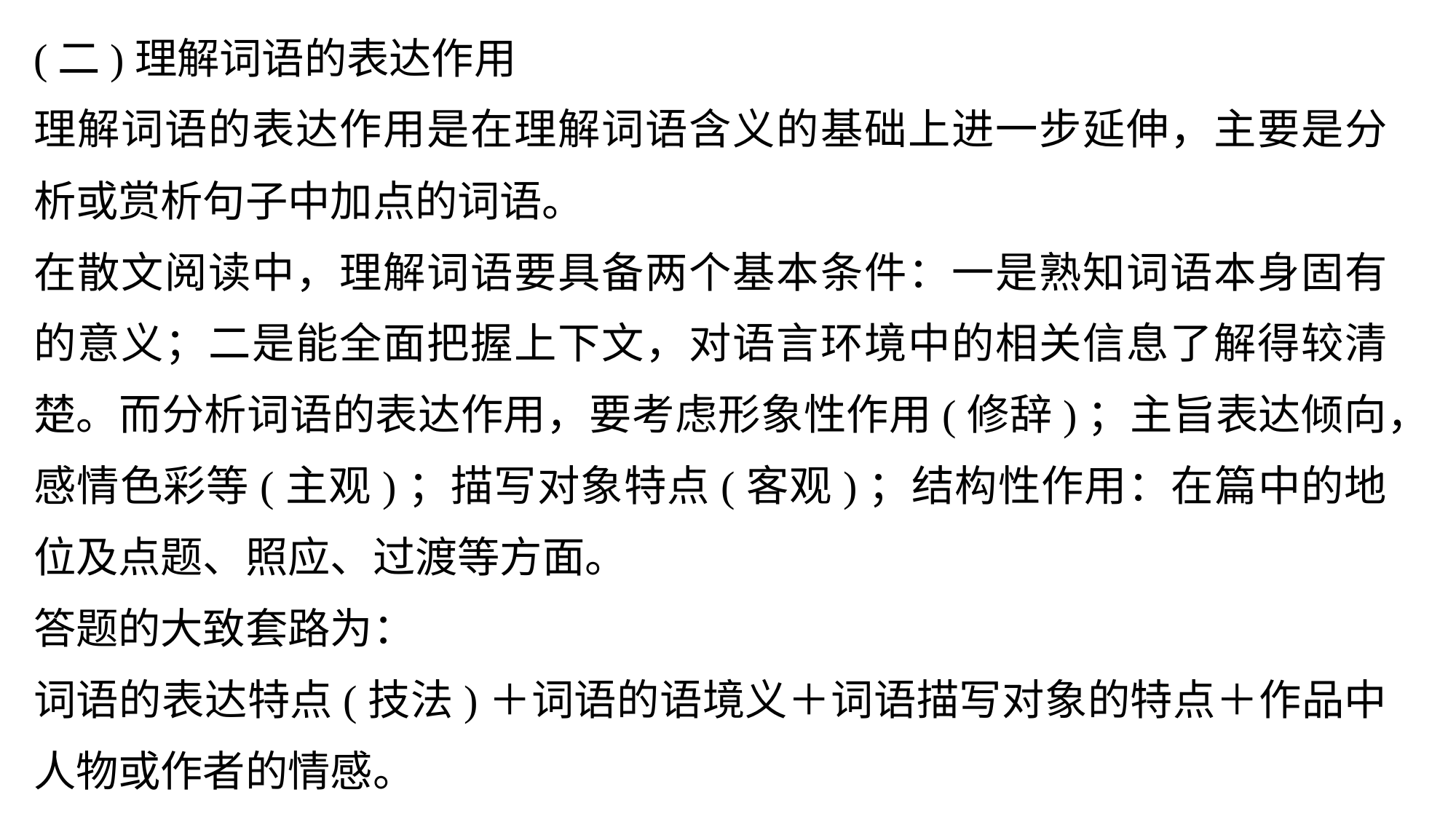

(二)理解词语的表达作用
理解词语的表达作用是在理解词语含义的基础上进一步延伸，主要是分析或赏析句子中加点的词语。
在散文阅读中，理解词语要具备两个基本条件：一是熟知词语本身固有的意义；二是能全面把握上下文，对语言环境中的相关信息了解得较清楚。而分析词语的表达作用，要考虑形象性作用(修辞)；主旨表达倾向，感情色彩等(主观)；描写对象特点(客观)；结构性作用：在篇中的地位及点题、照应、过渡等方面。
答题的大致套路为：
词语的表达特点(技法)＋词语的语境义＋词语描写对象的特点＋作品中人物或作者的情感。